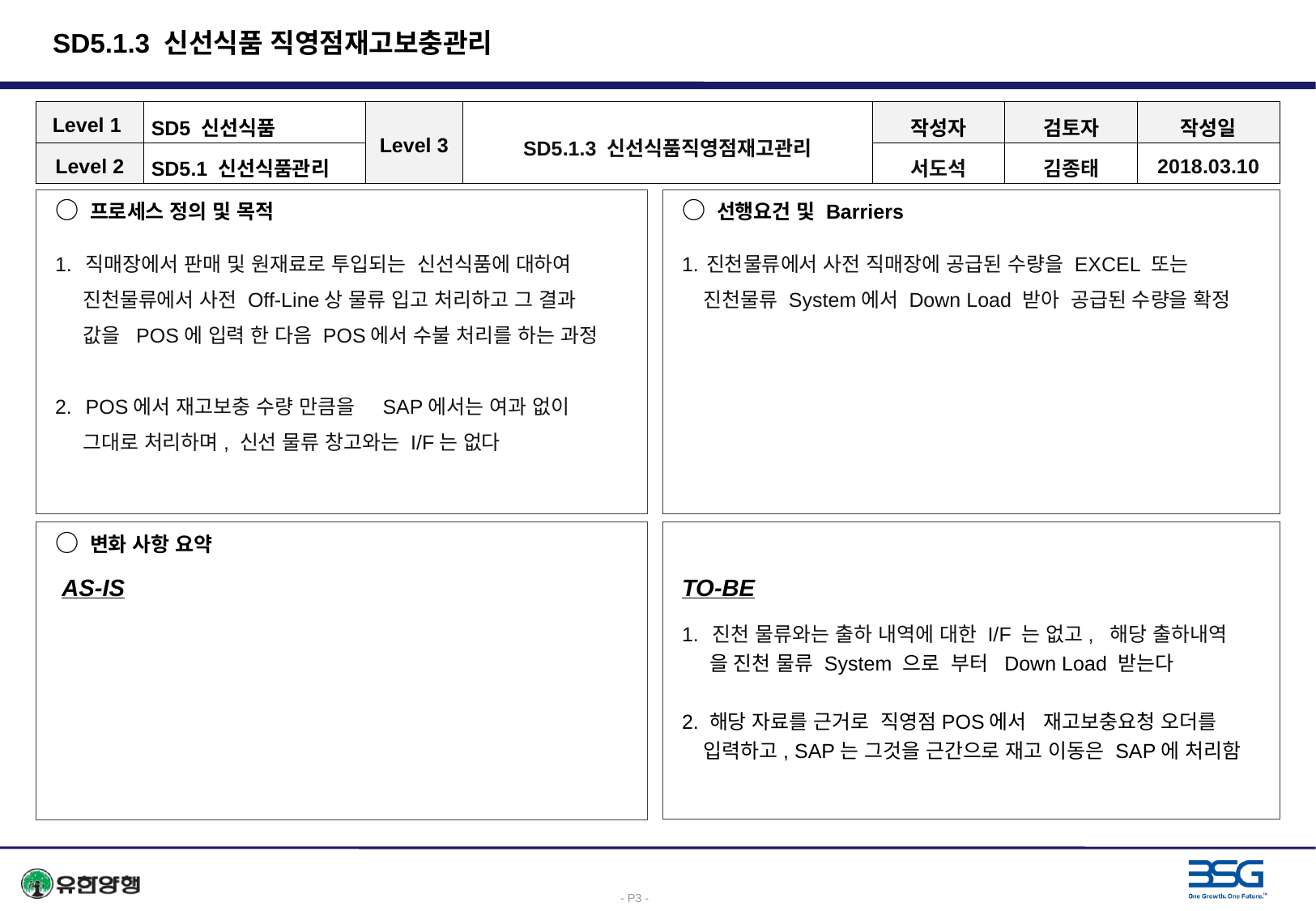

# SD5.1.3 신선식품 직영점재고보충관리
| Level 1 | SD5 신선식품 | Level 3 | SD5.1.3 신선식품직영점재고관리 | 작성자 | 검토자 | 작성일 |
| --- | --- | --- | --- | --- | --- | --- |
| Level 2 | SD5.1 신선식품관리 |  |  | 서도석 | 김종태 | 2018.03.10 |
○ 프로세스 정의 및 목적

직매장에서 판매 및 원재료로 투입되는  신선식품에 대하여
    진천물류에서 사전 Off-Line상 물류 입고 처리하고 그 결과
    값을  POS에 입력 한 다음 POS에서 수불 처리를 하는 과정

POS에서 재고보충 수량 만큼을    SAP에서는 여과 없이
    그대로 처리하며, 신선 물류 창고와는 I/F는 없다
○ 선행요건 및 Barriers

진천물류에서 사전 직매장에 공급된 수량을 EXCEL 또는
   진천물류 System에서 Down Load 받아  공급된 수량을 확정
○ 변화 사항 요약

 AS-IS

TO-BE

진천 물류와는 출하 내역에 대한 I/F 는 없고,  해당 출하내역
    을 진천 물류 System 으로  부터  Down Load 받는다

2. 해당 자료를 근거로  직영점POS에서   재고보충요청 오더를
   입력하고, SAP는 그것을 근간으로 재고 이동은 SAP에 처리함